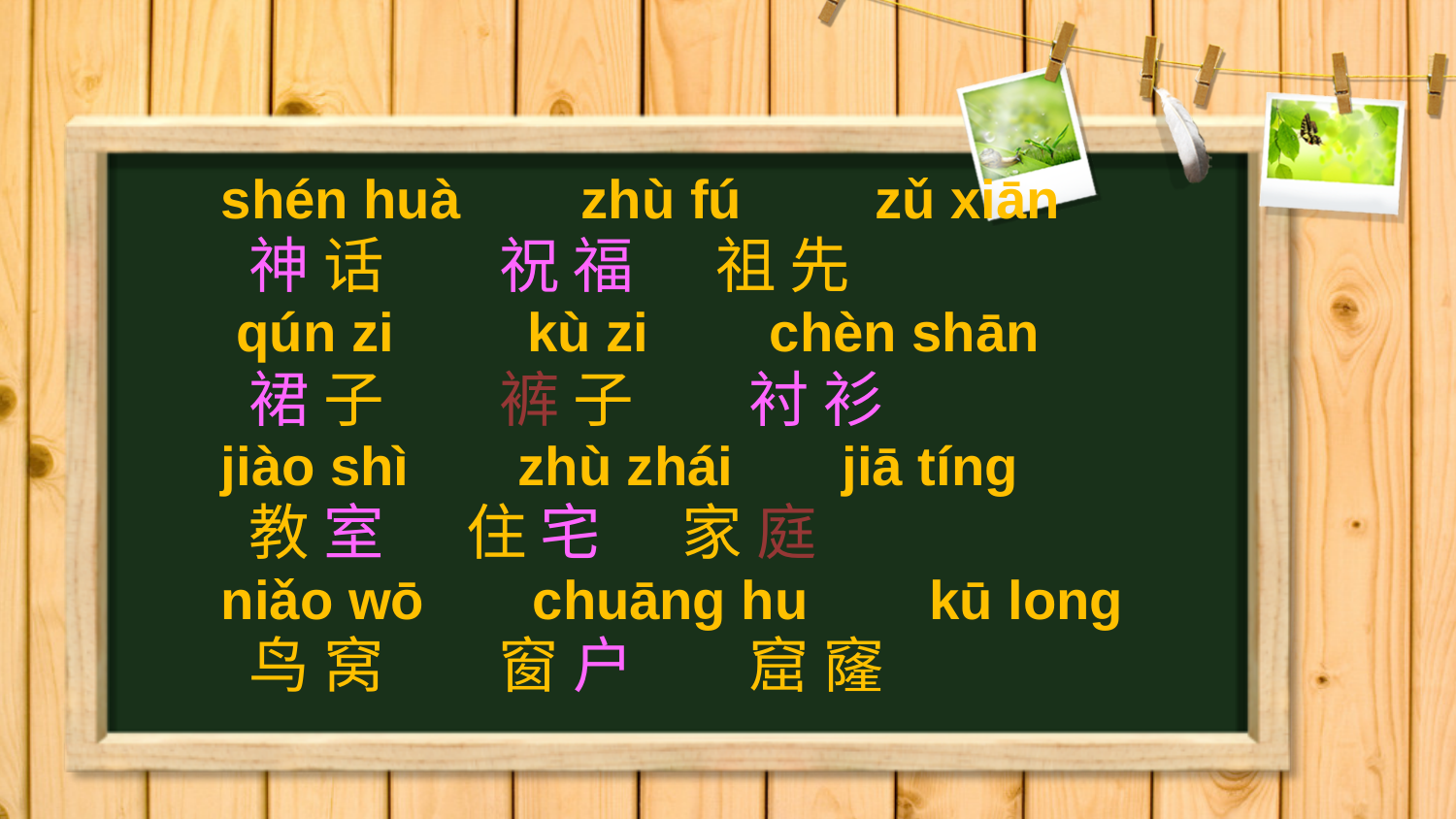

shén huà 　  zhù fú 　   zǔ xiān
 神 话  　  祝 福      祖 先
 qún zi 　   kù zi 　  chèn shān
 裙 子 　   裤 子 　   衬 衫
jiào shì 　 zhù zhái 　 jiā tínɡ
 教 室      住 宅      家 庭
niǎo wō 　 chuānɡ hu 　  kū lonɡ
 鸟 窝 　   窗 户 　   窟 窿